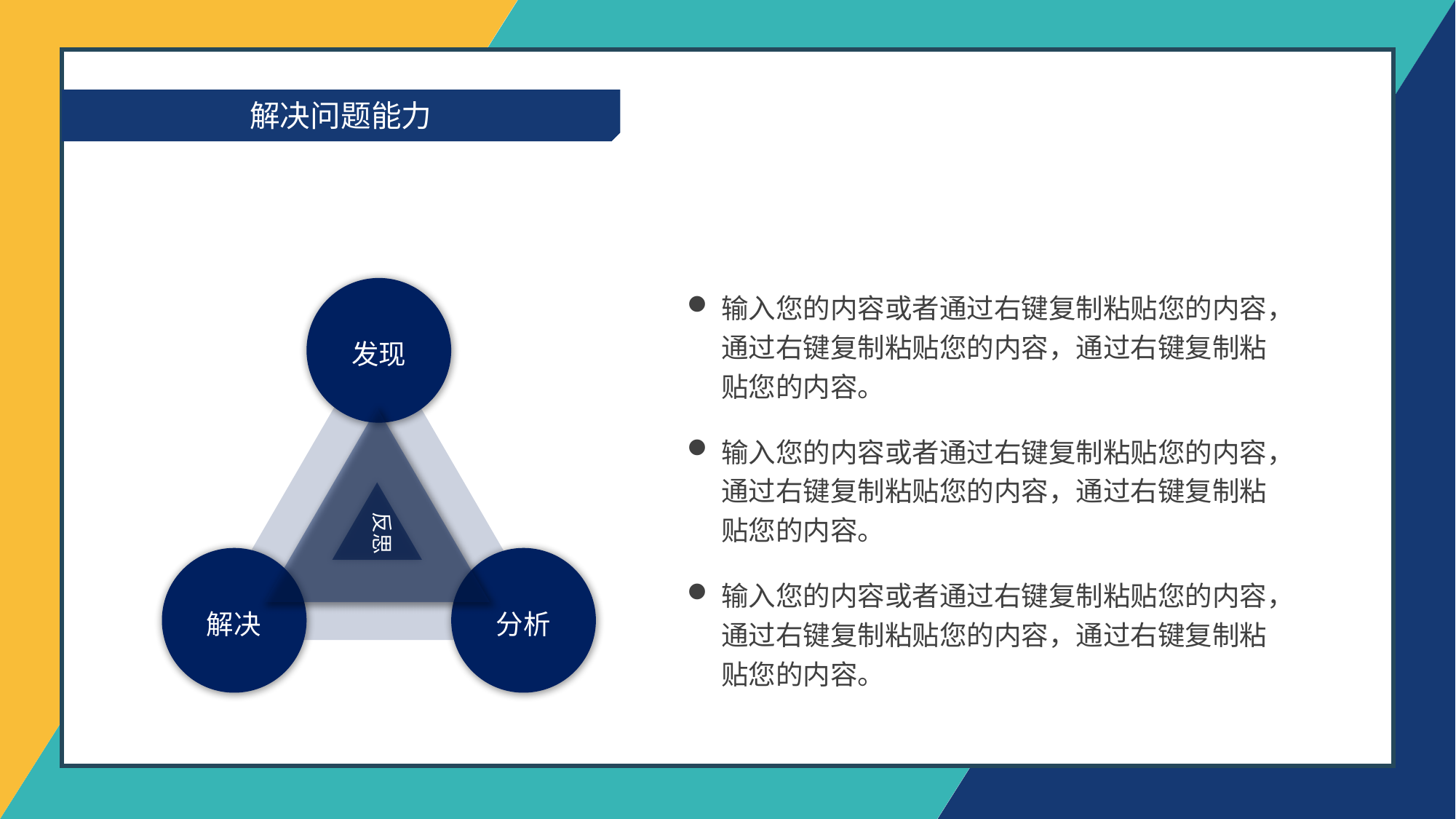

解决问题能力

发现

反思

解决
分析

输入您的内容或者通过右键复制粘贴您的内容，通过右键复制粘贴您的内容，通过右键复制粘贴您的内容。
输入您的内容或者通过右键复制粘贴您的内容，通过右键复制粘贴您的内容，通过右键复制粘贴您的内容。
输入您的内容或者通过右键复制粘贴您的内容，通过右键复制粘贴您的内容，通过右键复制粘贴您的内容。